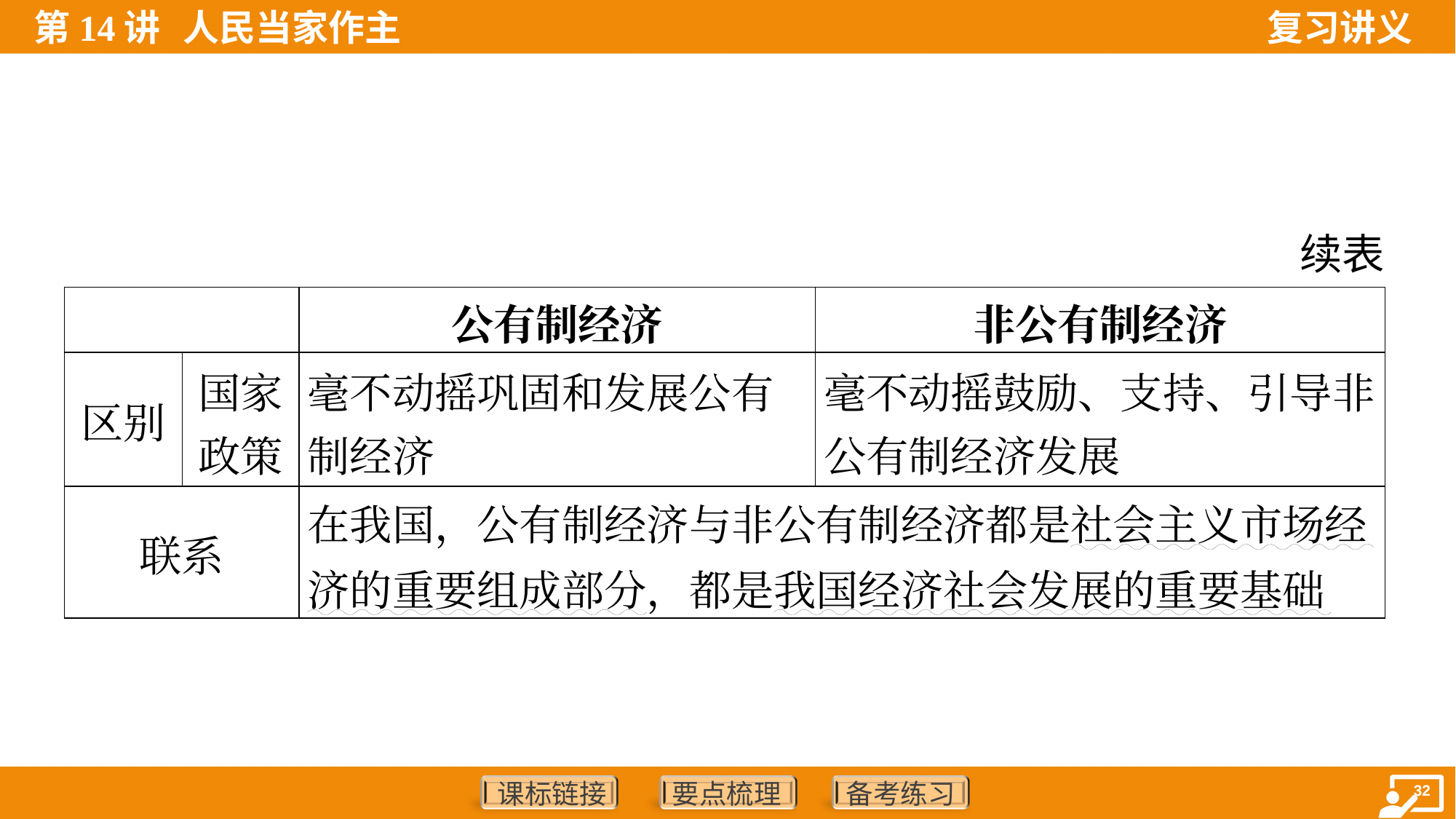

续表
|  |  | 公有制经济 | 非公有制经济 |
| --- | --- | --- | --- |
| 区别 | 国家 政策 | 毫不动摇巩固和发展公有 制经济 | 毫不动摇鼓励、支持、引导非 公有制经济发展 |
| 联系 |  | 在我国，公有制经济与非公有制经济都是社会主义市场经 济的重要组成部分，都是我国经济社会发展的重要基础 |  |